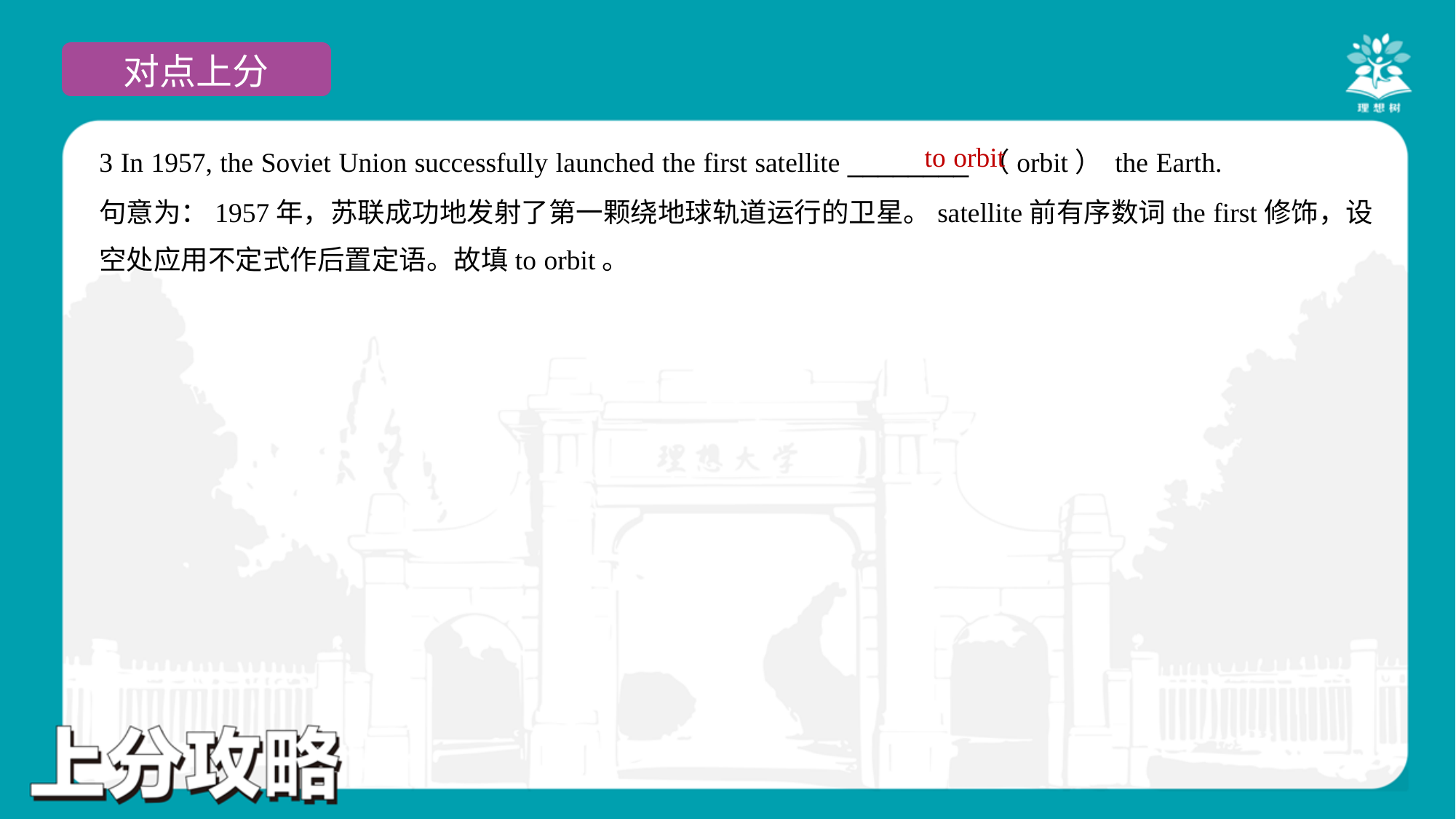

to orbit
3 In 1957, the Soviet Union successfully launched the first satellite ________ （orbit） the Earth.
句意为：1957年，苏联成功地发射了第一颗绕地球轨道运行的卫星。satellite前有序数词the first修饰，设
空处应用不定式作后置定语。故填to orbit。